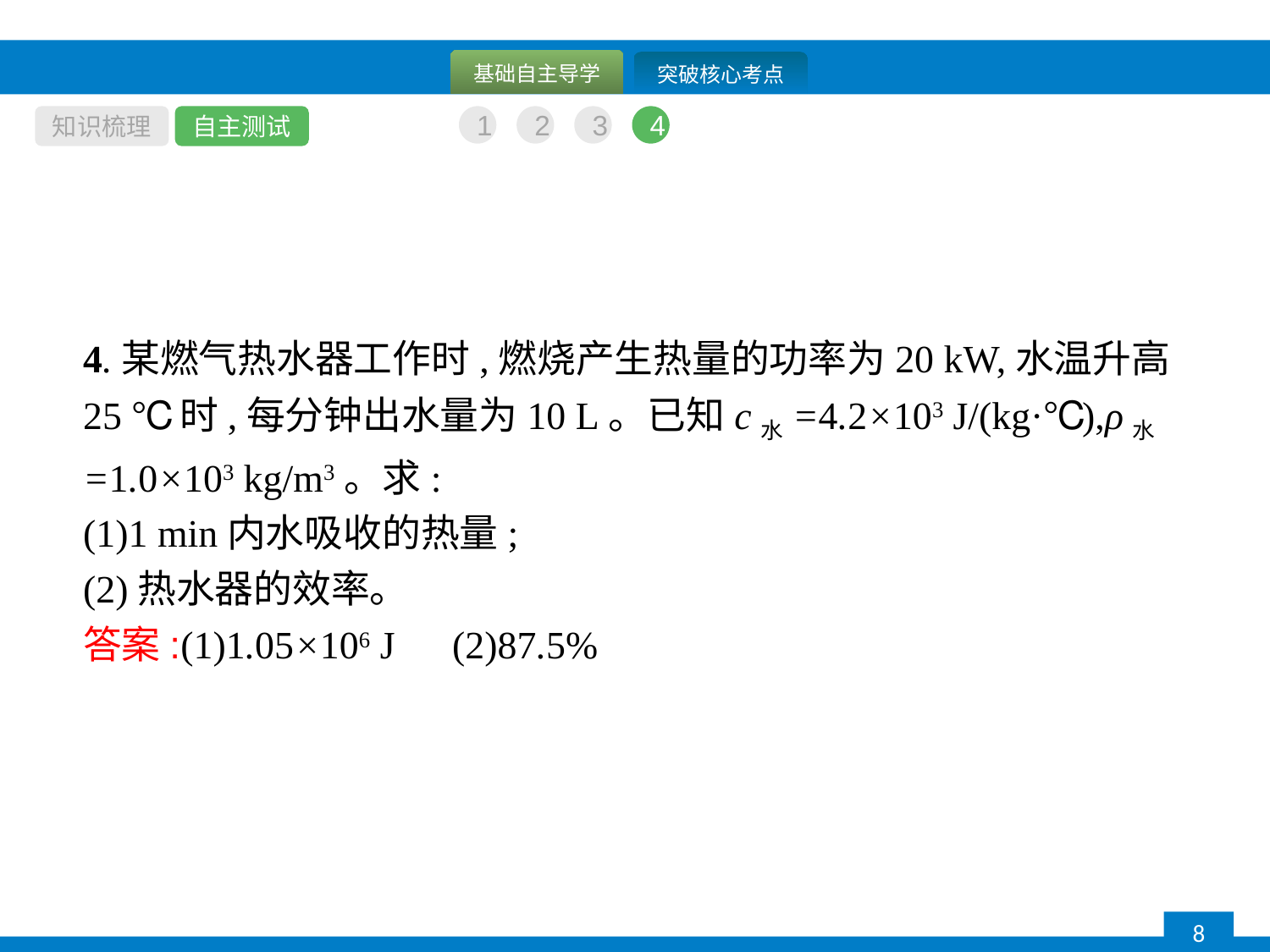

知识梳理
自主测试
1
2
3
4
4.某燃气热水器工作时,燃烧产生热量的功率为20 kW,水温升高25 ℃时,每分钟出水量为10 L。已知c水=4.2×103 J/(kg·℃),ρ水=1.0×103 kg/m3。求:
(1)1 min内水吸收的热量;
(2)热水器的效率。
答案:(1)1.05×106 J　(2)87.5%